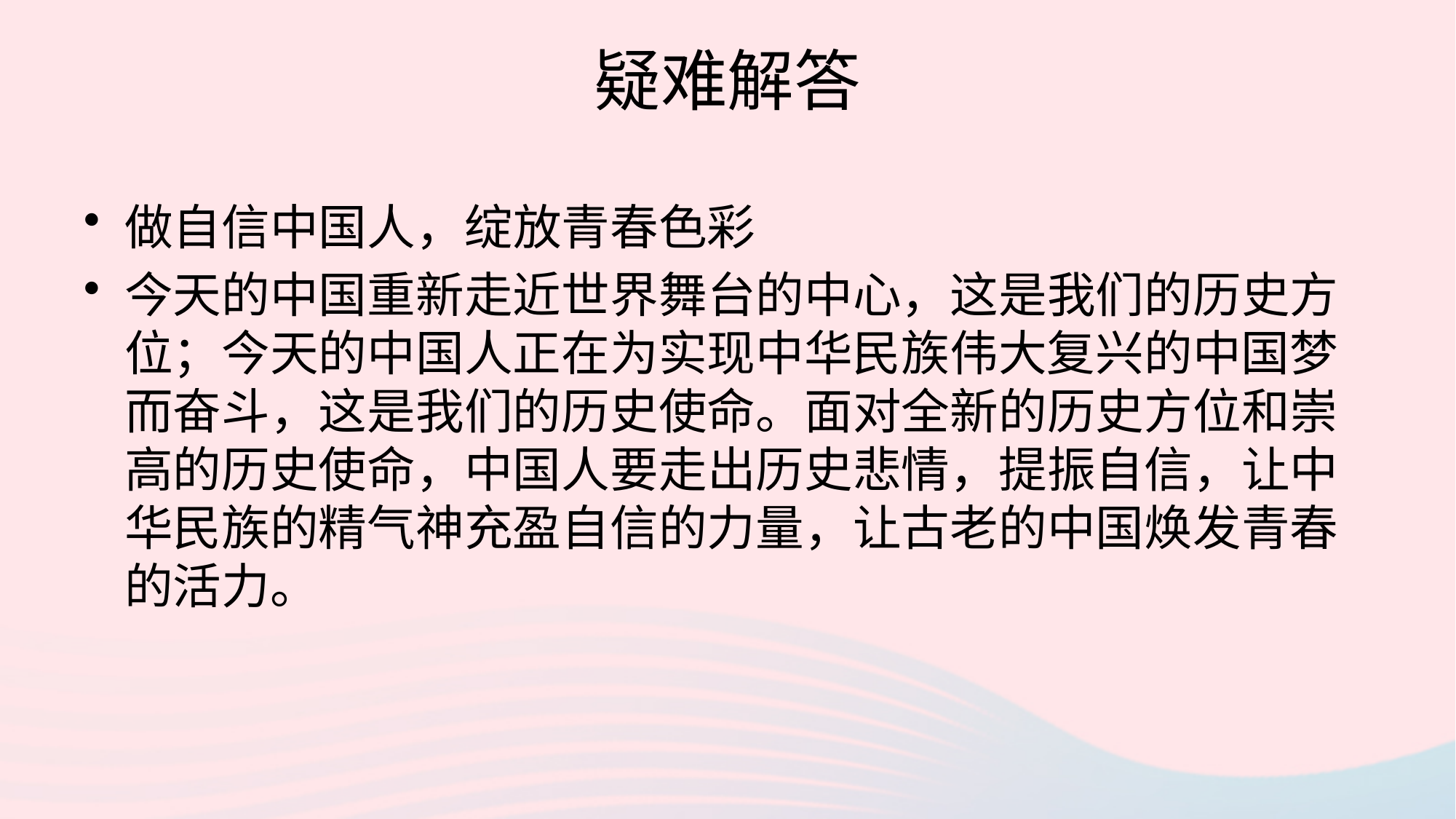

# 疑难解答
做自信中国人，绽放青春色彩
今天的中国重新走近世界舞台的中心，这是我们的历史方位；今天的中国人正在为实现中华民族伟大复兴的中国梦而奋斗，这是我们的历史使命。面对全新的历史方位和崇高的历史使命，中国人要走出历史悲情，提振自信，让中华民族的精气神充盈自信的力量，让古老的中国焕发青春的活力。